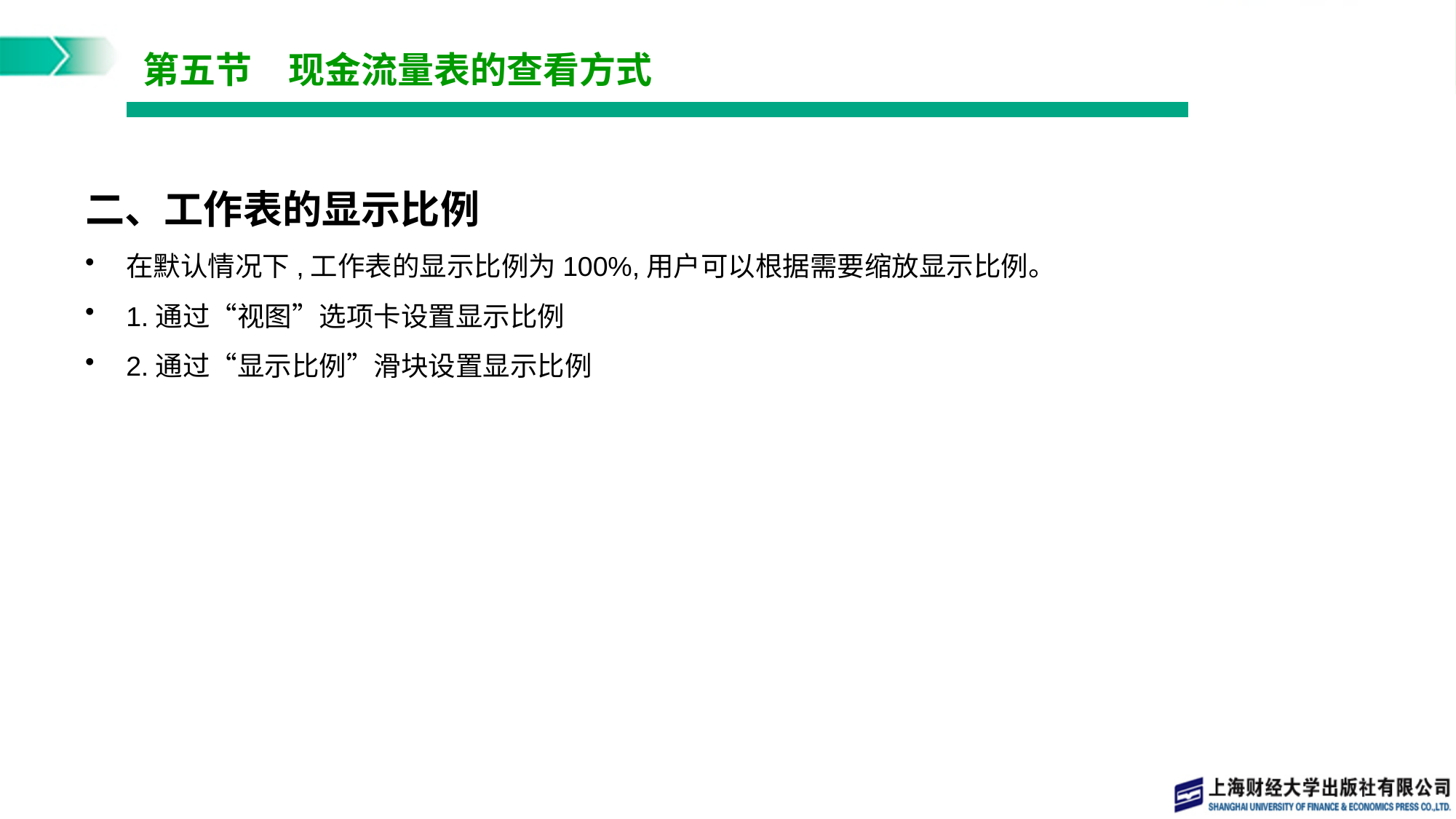

# 第五节　现金流量表的查看方式
二、工作表的显示比例
在默认情况下,工作表的显示比例为100%,用户可以根据需要缩放显示比例。
1.通过“视图”选项卡设置显示比例
2.通过“显示比例”滑块设置显示比例